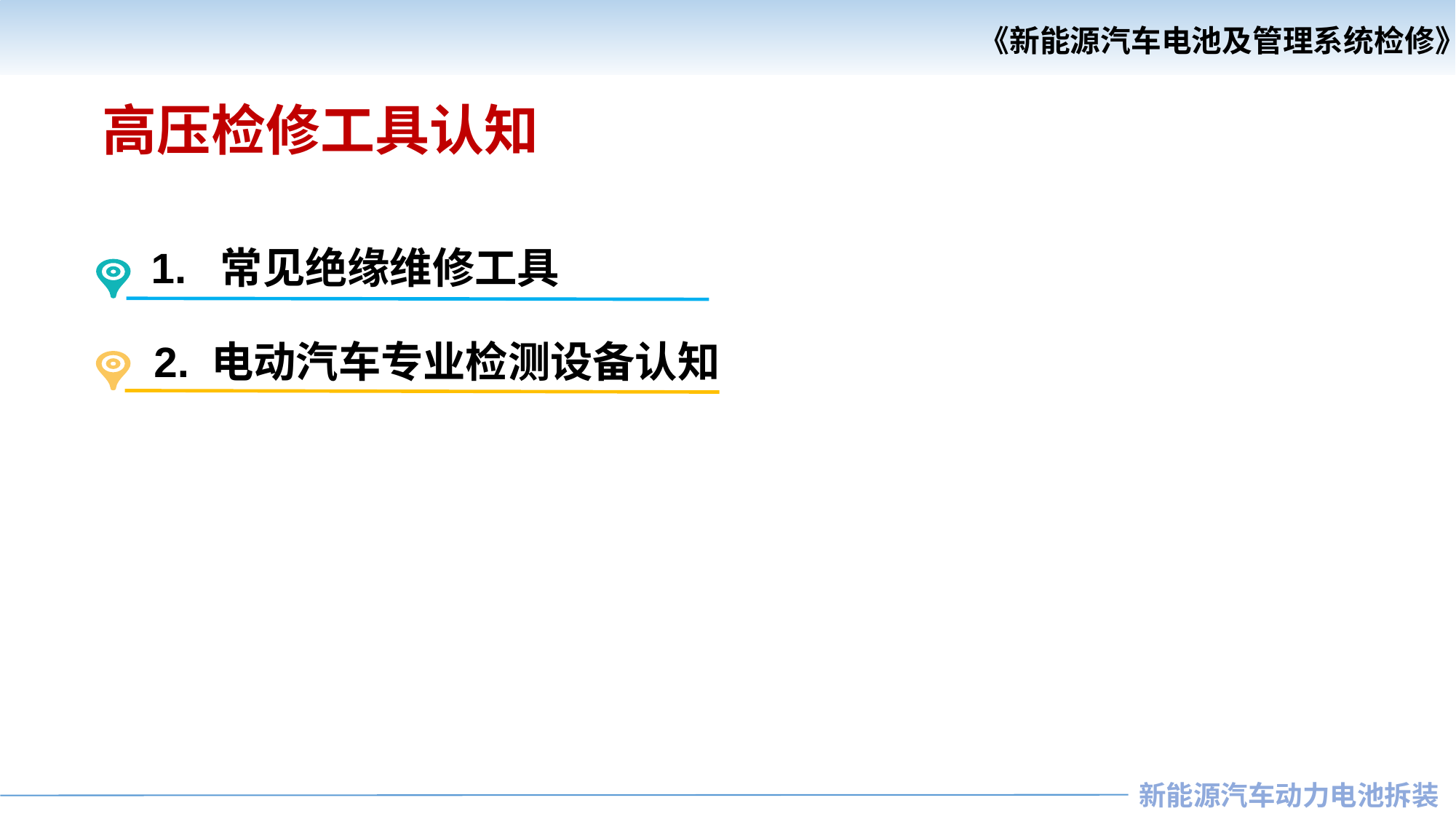

《新能源汽车电池及管理系统检修》
《汽车安全与舒适系统检修》
高压检修工具认知
1.  常见绝缘维修工具

2. 电动汽车专业检测设备认知